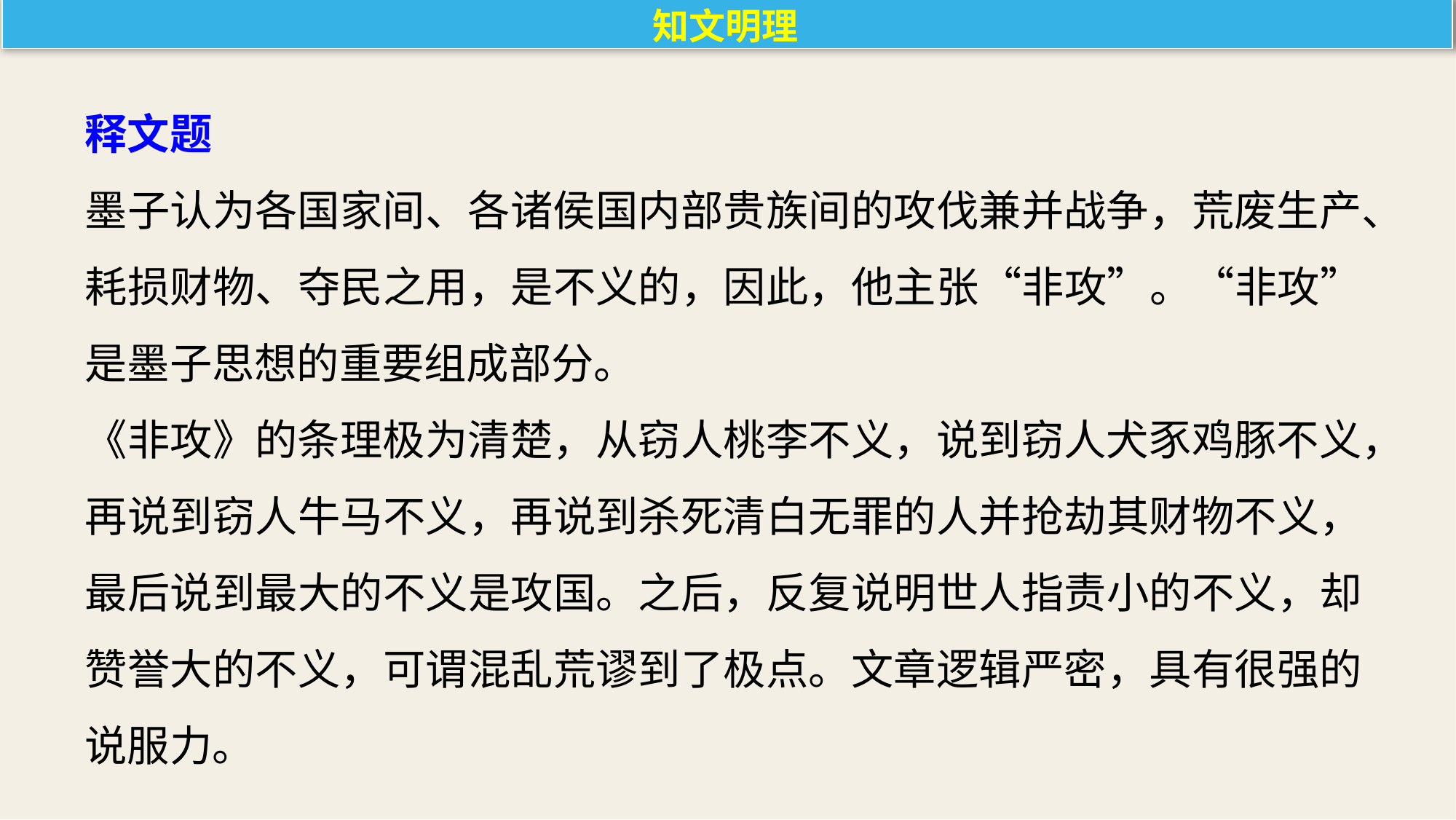

知文明理
释文题
墨子认为各国家间、各诸侯国内部贵族间的攻伐兼并战争，荒废生产、耗损财物、夺民之用，是不义的，因此，他主张“非攻”。“非攻”是墨子思想的重要组成部分。
《非攻》的条理极为清楚，从窃人桃李不义，说到窃人犬豕鸡豚不义，再说到窃人牛马不义，再说到杀死清白无罪的人并抢劫其财物不义，最后说到最大的不义是攻国。之后，反复说明世人指责小的不义，却赞誉大的不义，可谓混乱荒谬到了极点。文章逻辑严密，具有很强的说服力。